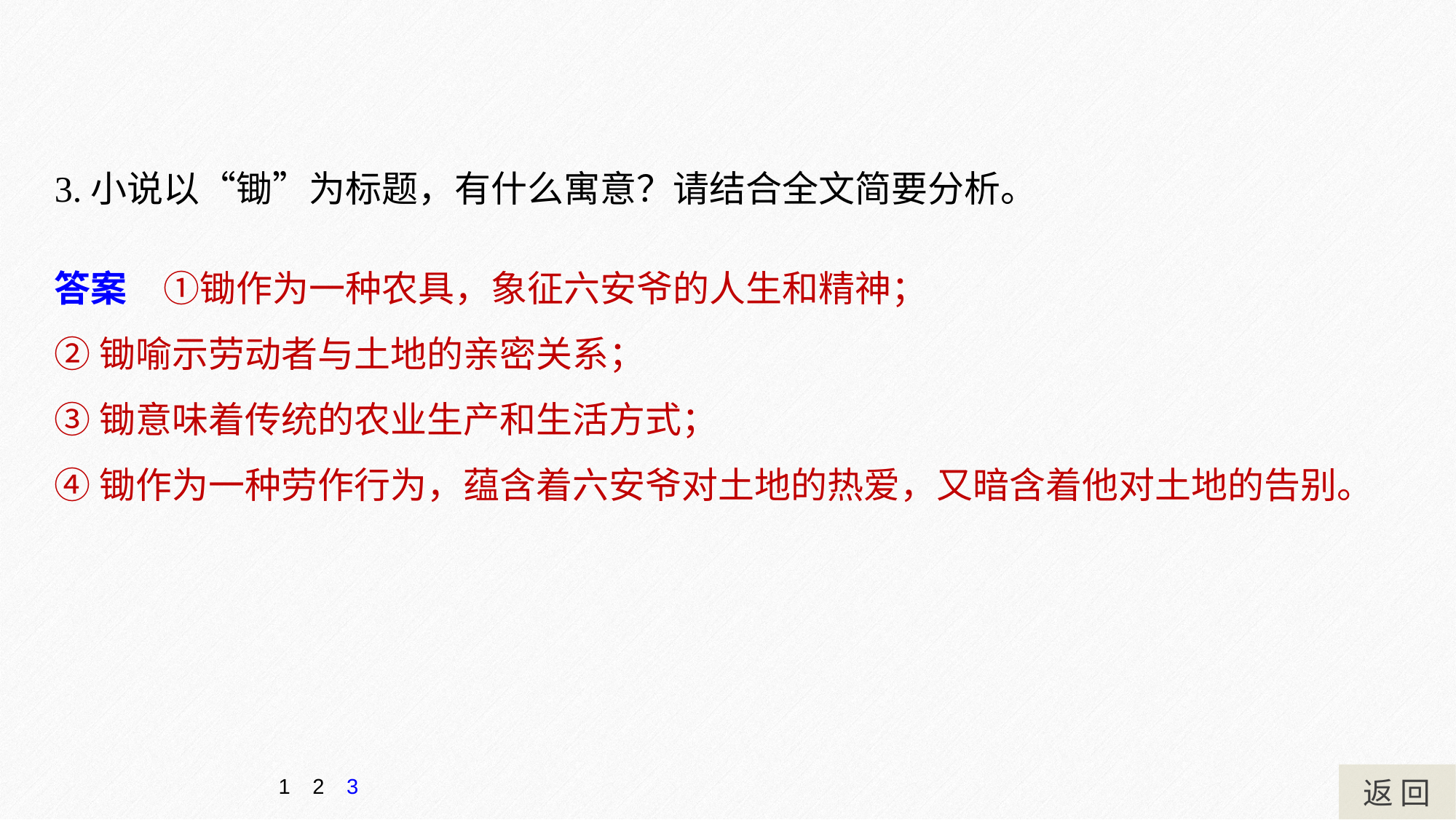

3.小说以“锄”为标题，有什么寓意？请结合全文简要分析。
答案　①锄作为一种农具，象征六安爷的人生和精神；
②锄喻示劳动者与土地的亲密关系；
③锄意味着传统的农业生产和生活方式；
④锄作为一种劳作行为，蕴含着六安爷对土地的热爱，又暗含着他对土地的告别。
返 回
1
2
3